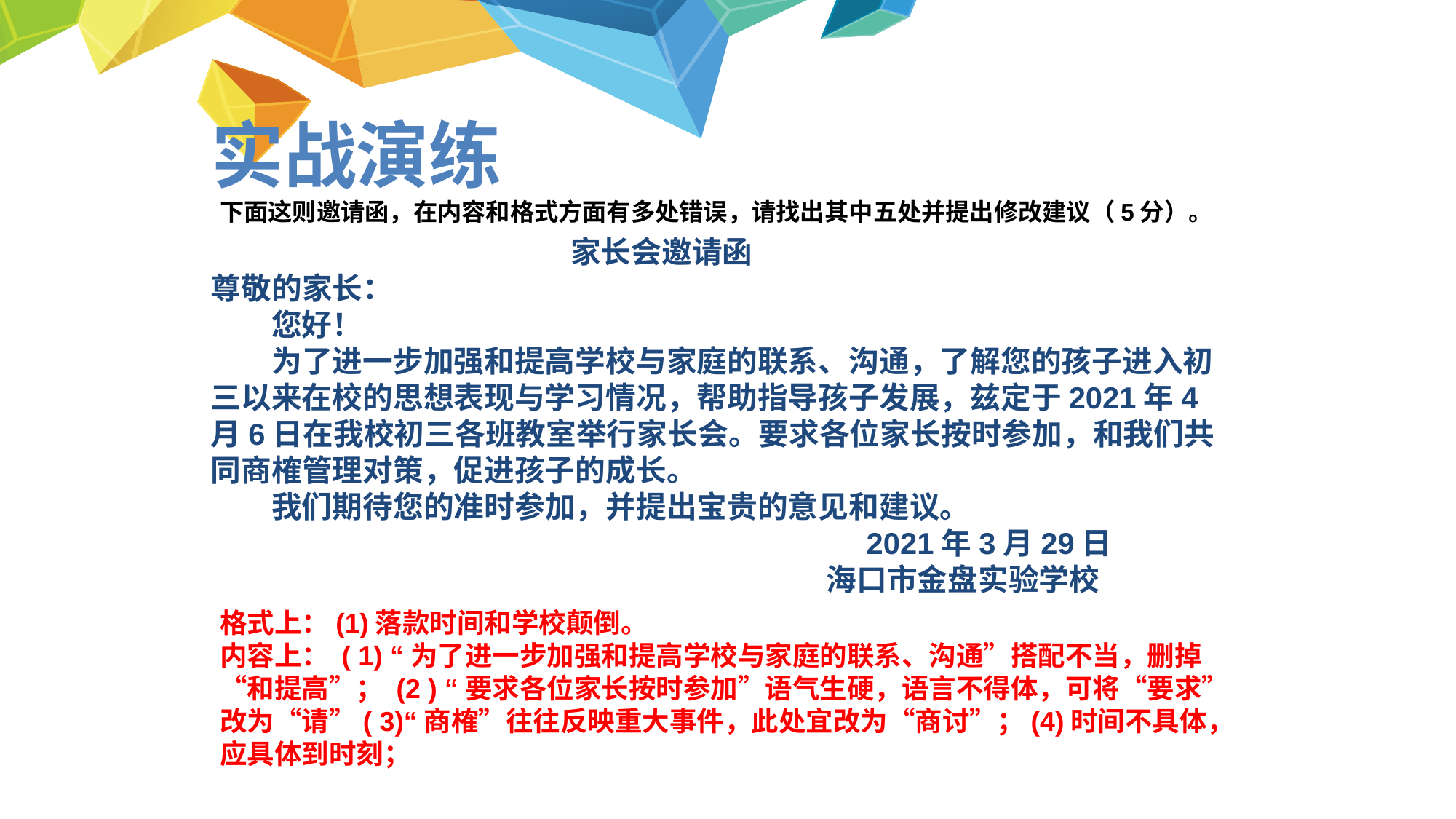

实战演练
下面这则邀请函，在内容和格式方面有多处错误，请找出其中五处并提出修改建议（5分）。
                                                   家长会邀请函
尊敬的家长：
　　您好！
　　为了进一步加强和提高学校与家庭的联系、沟通，了解您的孩子进入初三以来在校的思想表现与学习情况，帮助指导孩子发展，兹定于2021年4月6日在我校初三各班教室举行家长会。要求各位家长按时参加，和我们共同商榷管理对策，促进孩子的成长。
　　我们期待您的准时参加，并提出宝贵的意见和建议。
　　                                                                                     2021年3月29日
                                                                                        海口市金盘实验学校
格式上：(1)落款时间和学校颠倒。
内容上： ( 1) “为了进一步加强和提高学校与家庭的联系、沟通”搭配不当，删掉“和提高”； (2 ) “要求各位家长按时参加”语气生硬，语言不得体，可将“要求”改为“请”( 3)“商榷”往往反映重大事件，此处宜改为“商讨”；(4)时间不具体，应具体到时刻；